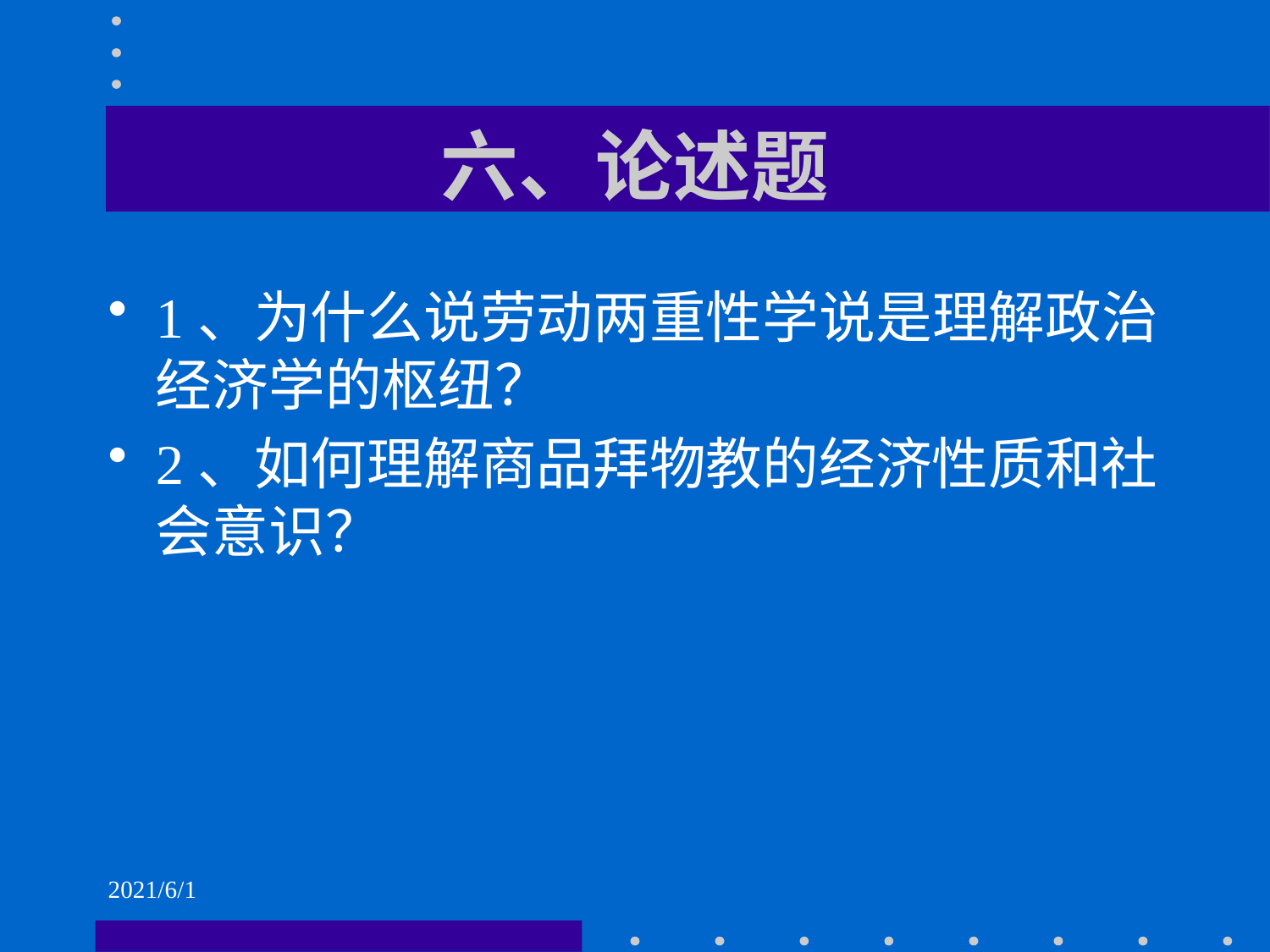

# 六、论述题
1、为什么说劳动两重性学说是理解政治经济学的枢纽？
2、如何理解商品拜物教的经济性质和社会意识？
2021/6/1